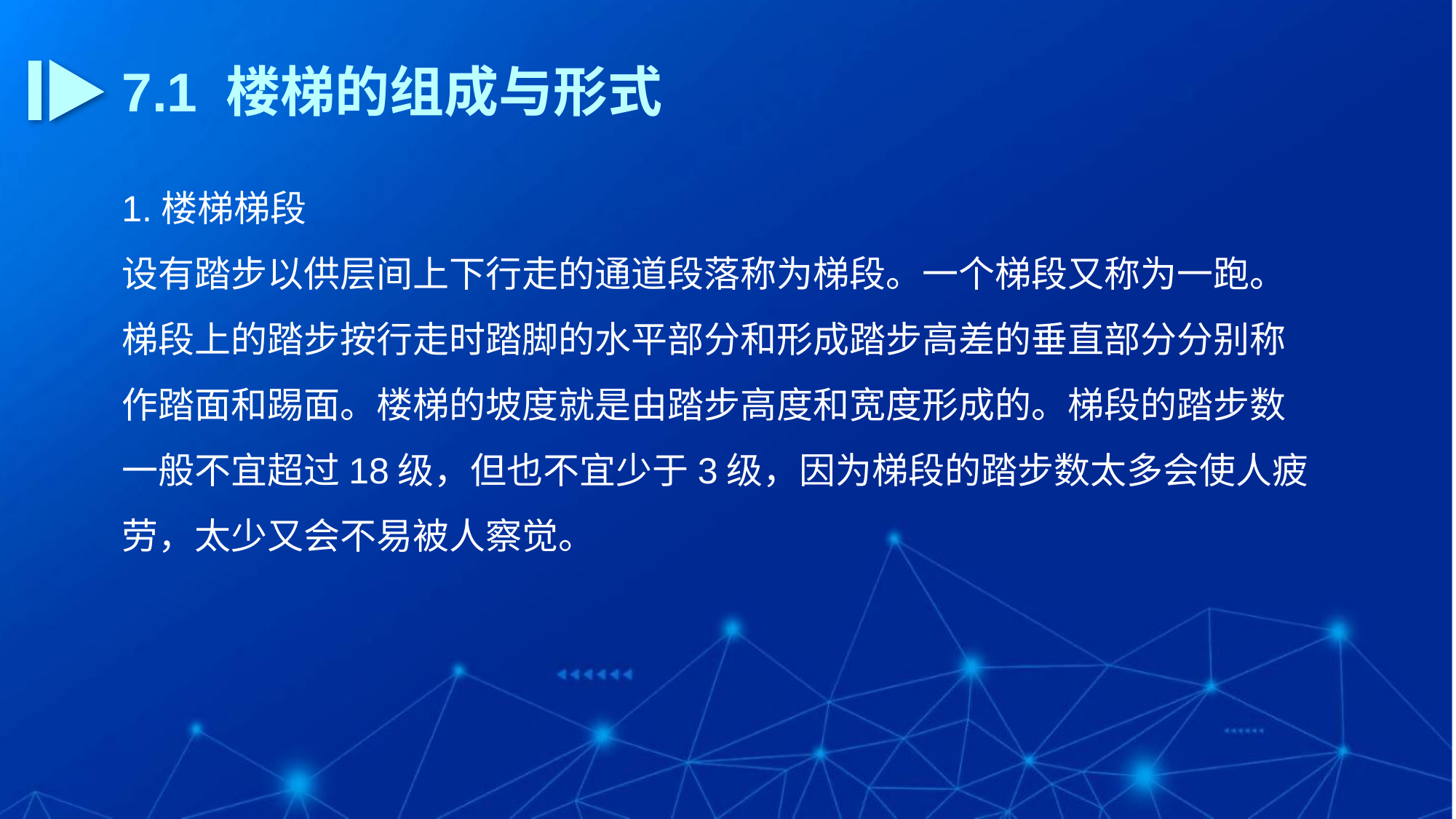

7.1 楼梯的组成与形式

1.楼梯梯段
设有踏步以供层间上下行走的通道段落称为梯段。一个梯段又称为一跑。梯段上的踏步按行走时踏脚的水平部分和形成踏步高差的垂直部分分别称作踏面和踢面。楼梯的坡度就是由踏步高度和宽度形成的。梯段的踏步数一般不宜超过18级，但也不宜少于3级，因为梯段的踏步数太多会使人疲劳，太少又会不易被人察觉。